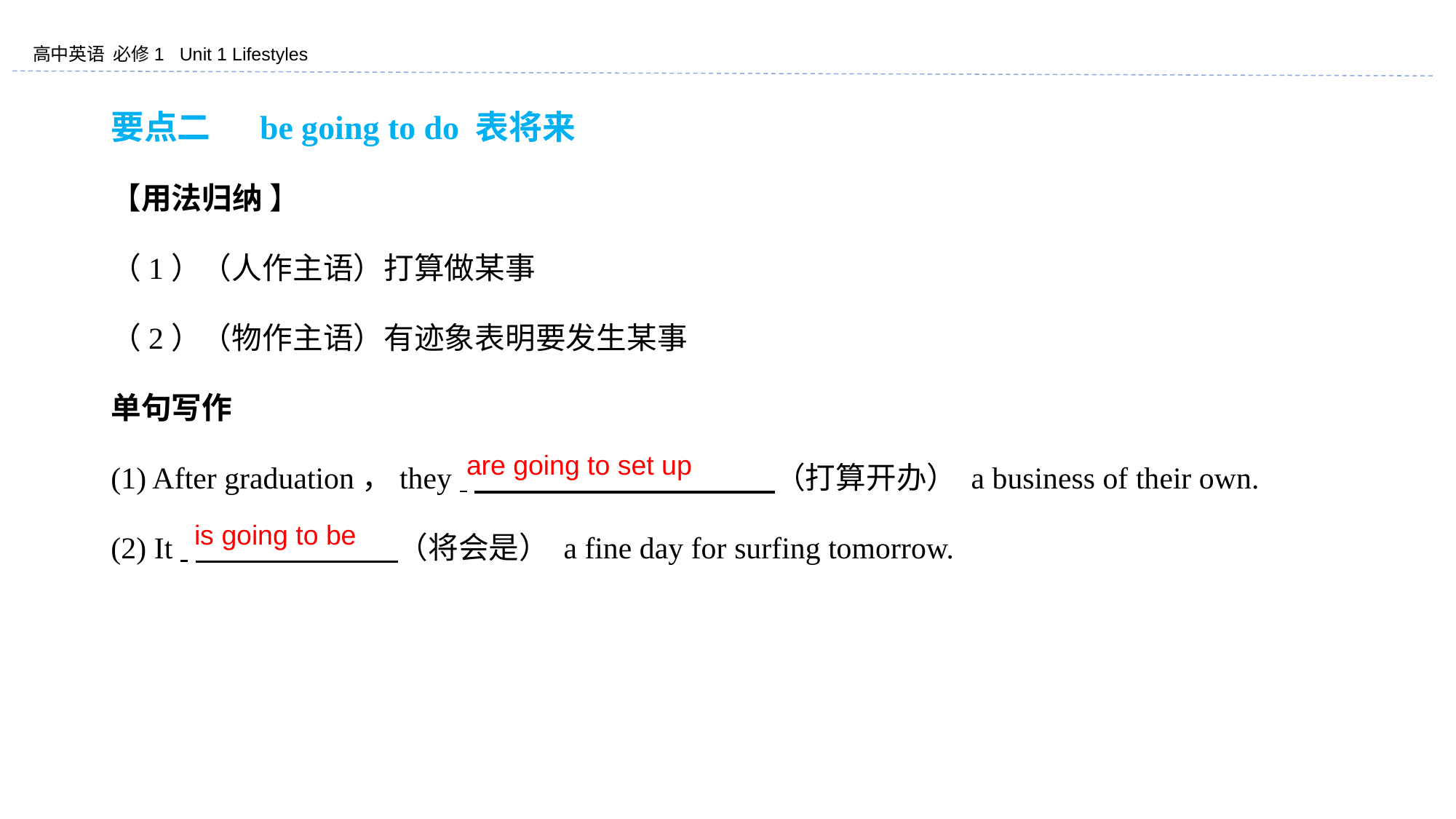

要点二 　be going to do 表将来
【用法归纳 】
（1）（人作主语）打算做某事
（2）（物作主语）有迹象表明要发生某事
单句写作
(1) After graduation，they  　　　　  　　　　  　（打算开办） a business of their own.
(2) It  　　　　  　　 （将会是） a fine day for surfing tomorrow.

are going to set up
is going to be